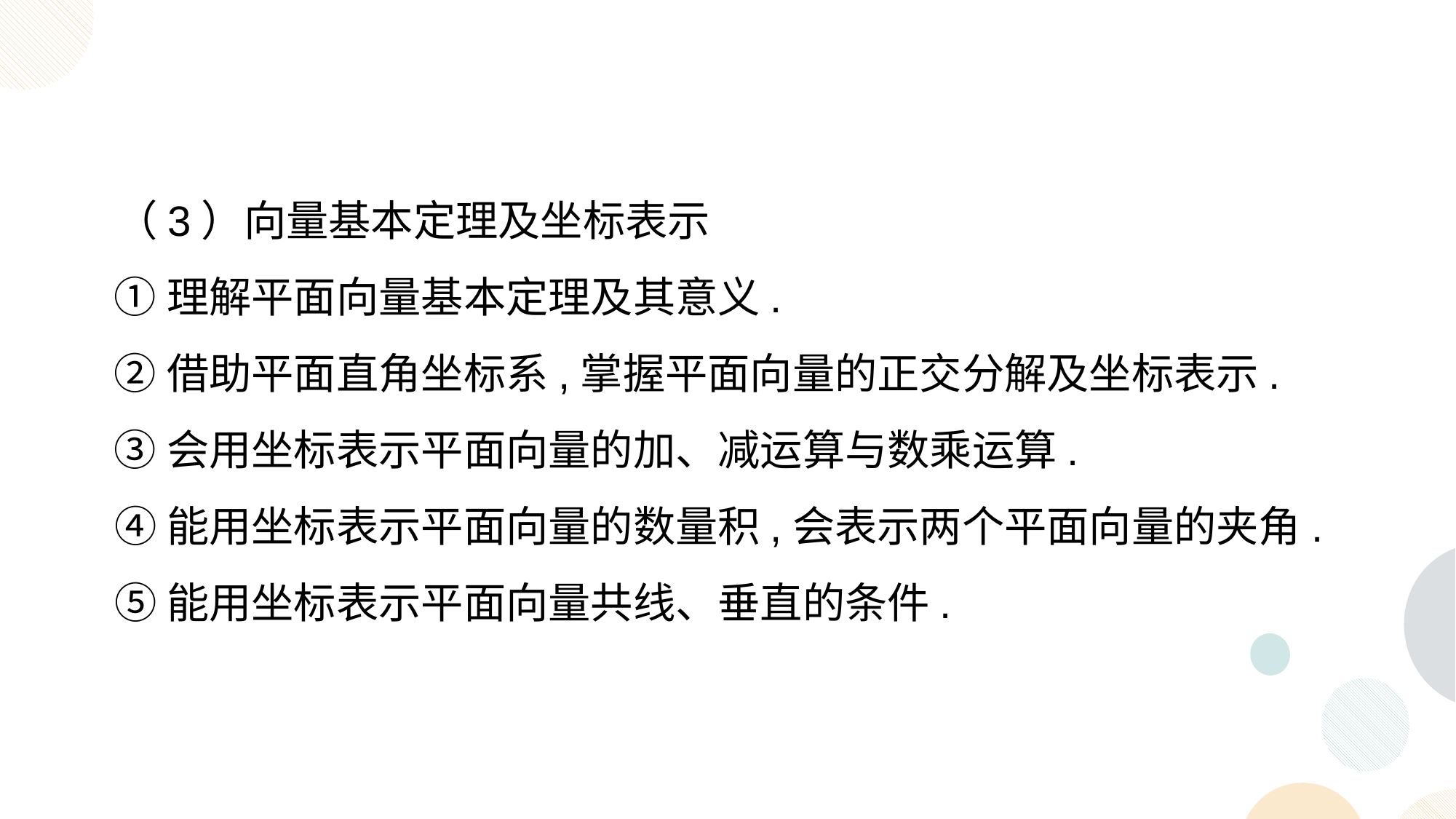

（3）向量基本定理及坐标表示
    ①理解平面向量基本定理及其意义.
    ②借助平面直角坐标系,掌握平面向量的正交分解及坐标表示.
    ③会用坐标表示平面向量的加、减运算与数乘运算.
    ④能用坐标表示平面向量的数量积,会表示两个平面向量的夹角.
    ⑤能用坐标表示平面向量共线、垂直的条件.